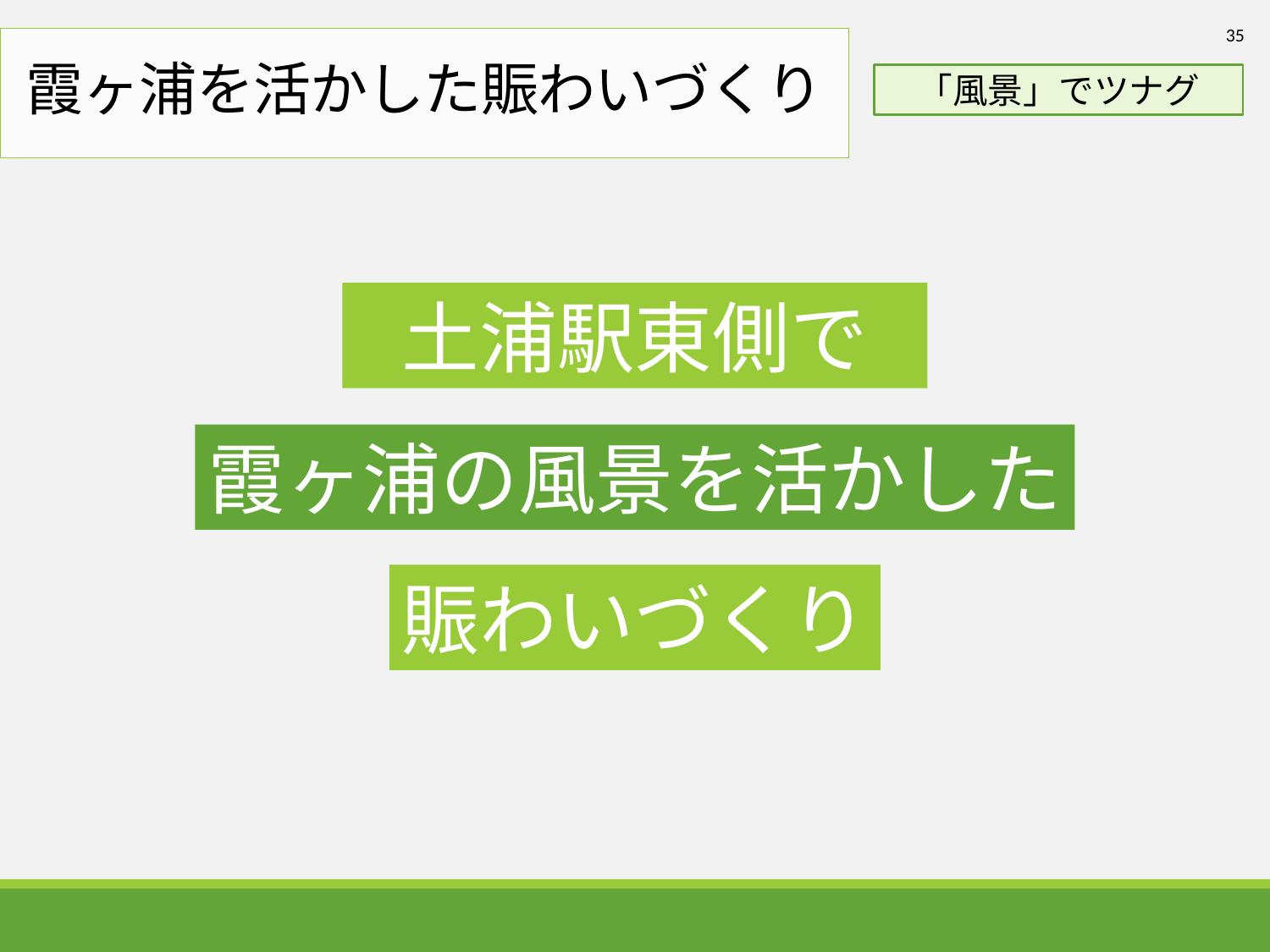

35
# 霞ヶ浦を活かした賑わいづくり
「風景」でツナグ
土浦駅東側で
霞ヶ浦の風景を活かした
賑わいづくり